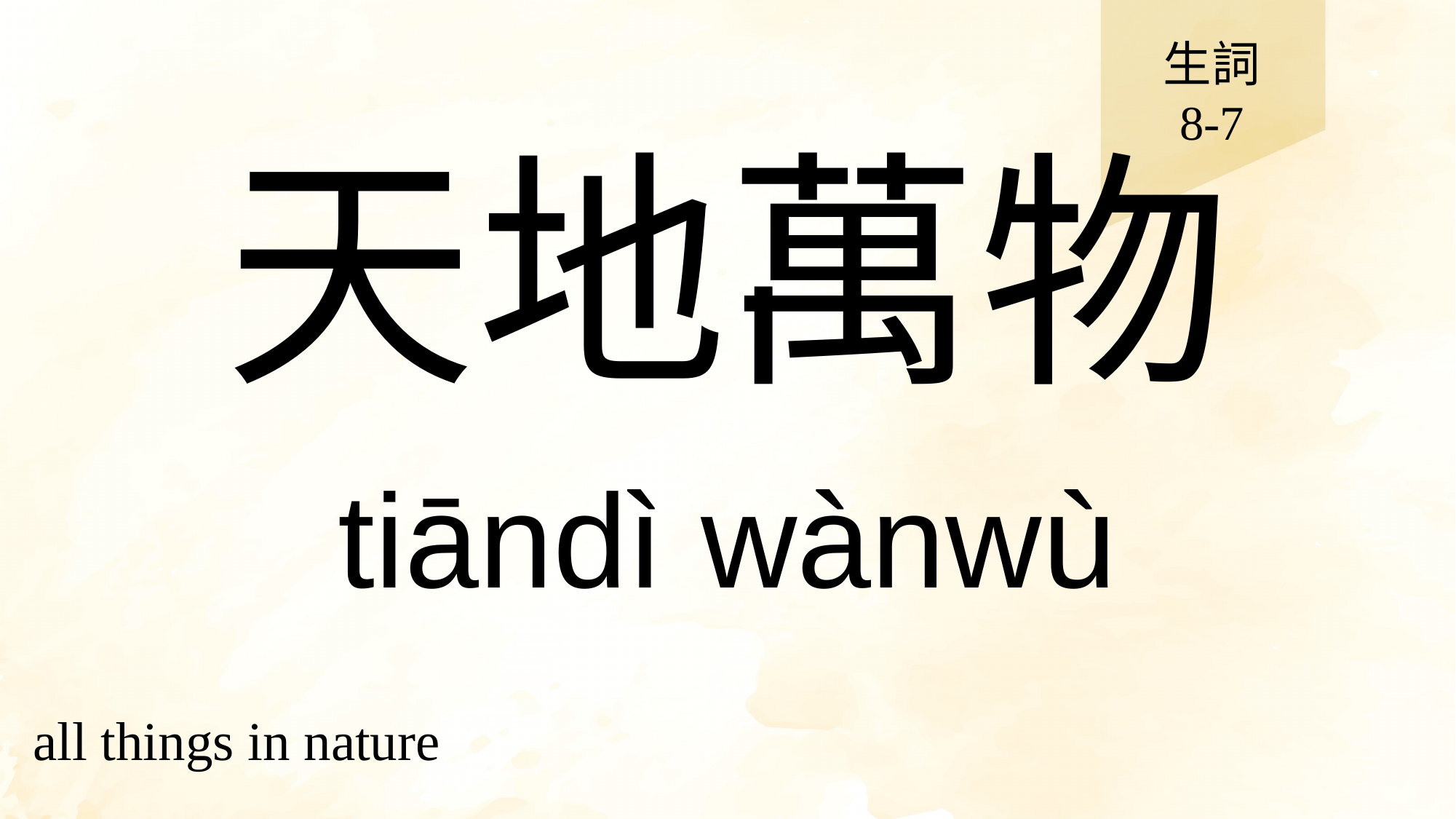

生詞
8-7
# 天地萬物
tiāndì wànwù
all things in nature